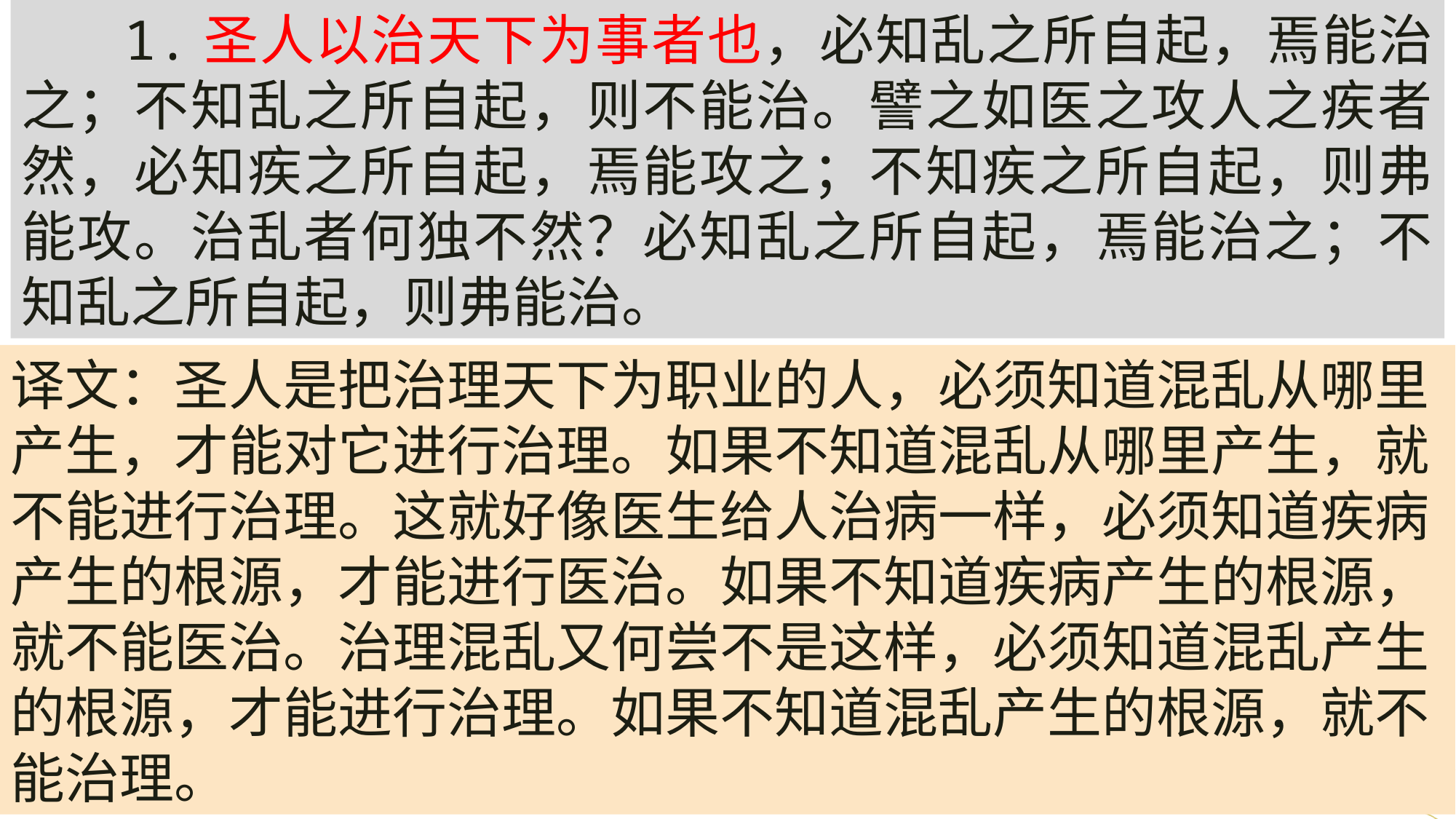

1.圣人以治天下为事者也，必知乱之所自起，焉能治之；不知乱之所自起，则不能治。譬之如医之攻人之疾者然，必知疾之所自起，焉能攻之；不知疾之所自起，则弗能攻。治乱者何独不然？必知乱之所自起，焉能治之；不知乱之所自起，则弗能治。
译文：圣人是把治理天下为职业的人，必须知道混乱从哪里产生，才能对它进行治理。如果不知道混乱从哪里产生，就不能进行治理。这就好像医生给人治病一样，必须知道疾病产生的根源，才能进行医治。如果不知道疾病产生的根源，就不能医治。治理混乱又何尝不是这样，必须知道混乱产生的根源，才能进行治理。如果不知道混乱产生的根源，就不能治理。